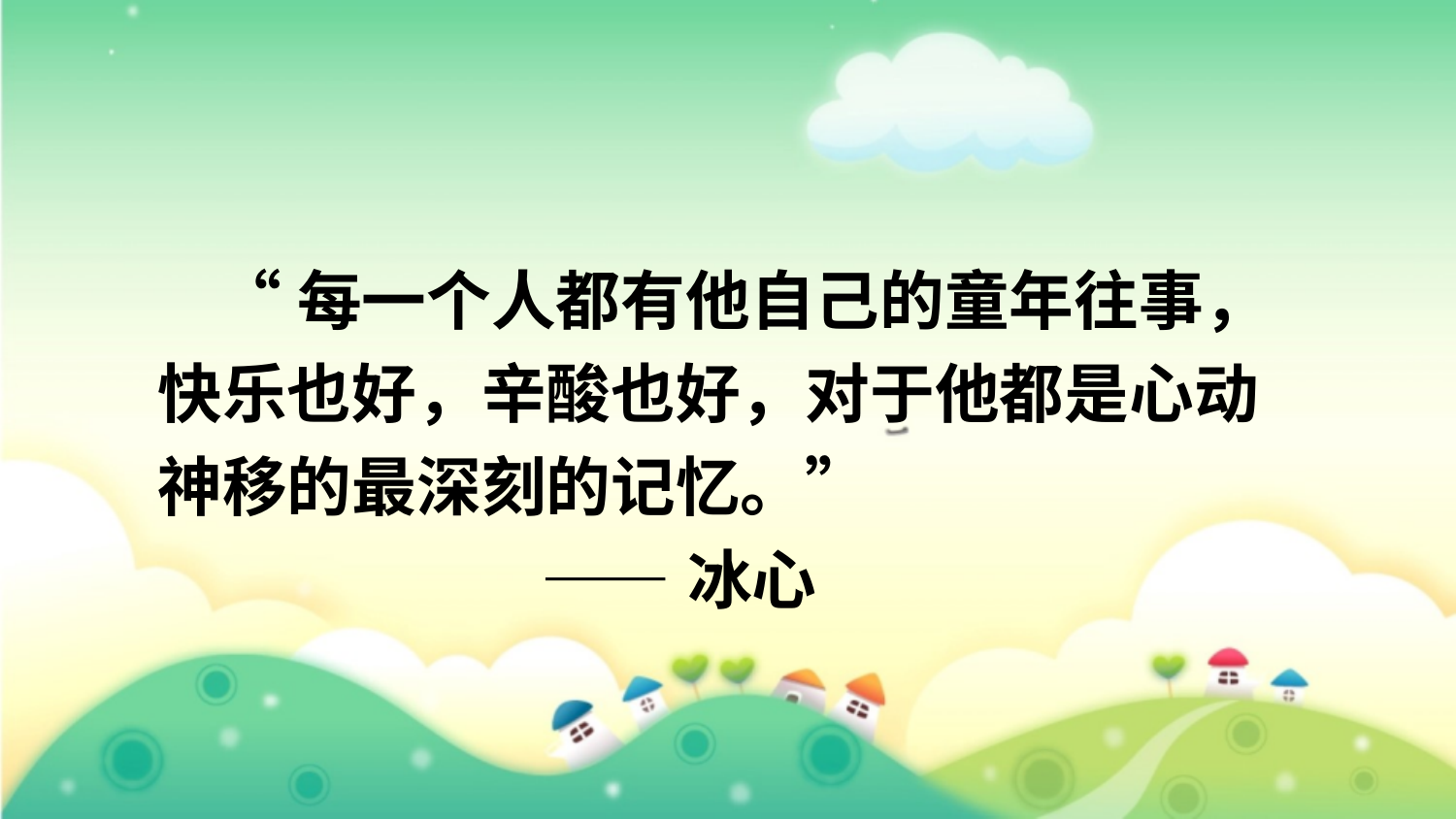

“每一个人都有他自己的童年往事，快乐也好，辛酸也好，对于他都是心动神移的最深刻的记忆。”
                          ——冰心